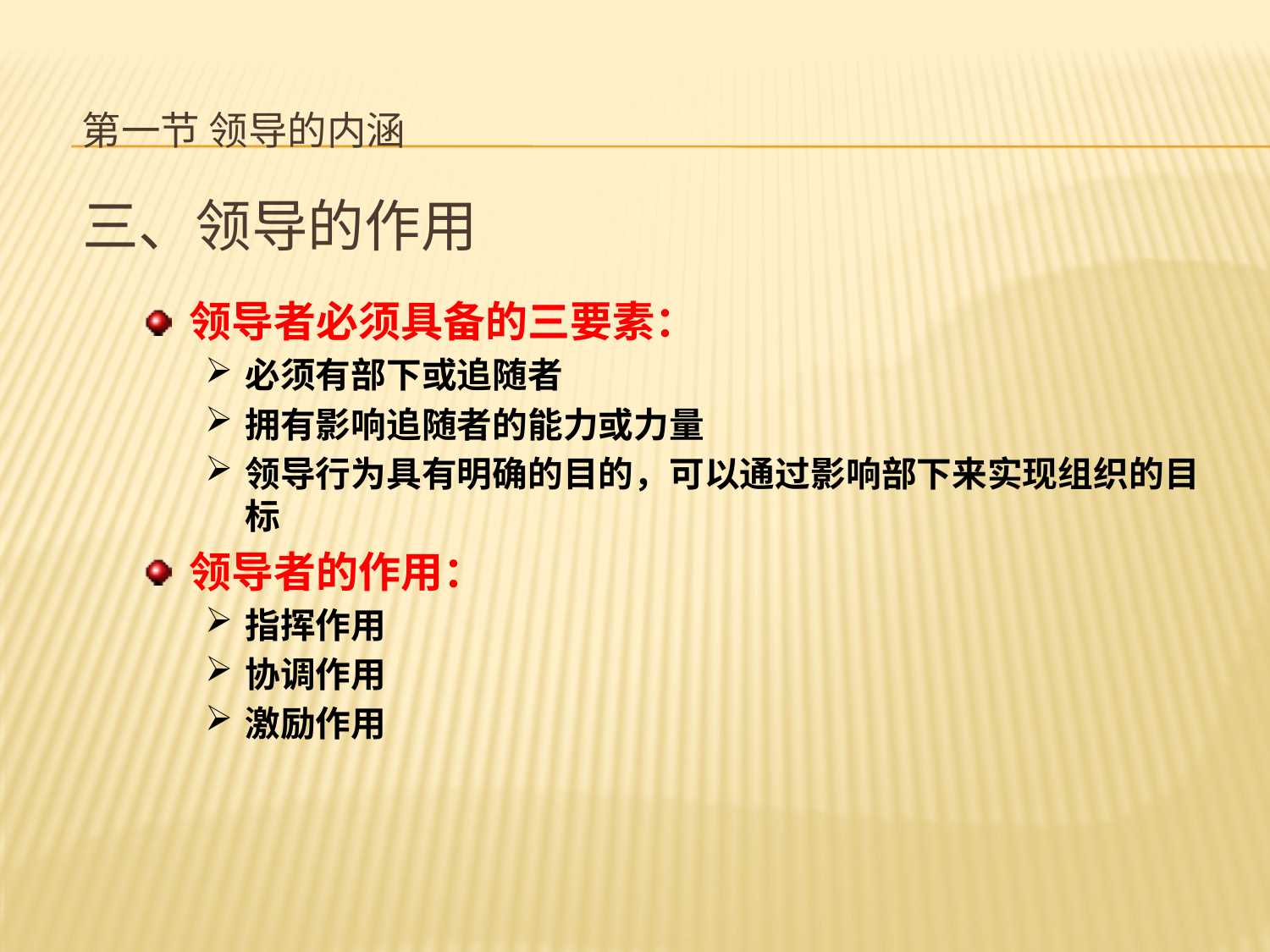

# 第一节 领导的内涵
三、领导的作用
领导者必须具备的三要素：
必须有部下或追随者
拥有影响追随者的能力或力量
领导行为具有明确的目的，可以通过影响部下来实现组织的目标
领导者的作用：
指挥作用
协调作用
激励作用